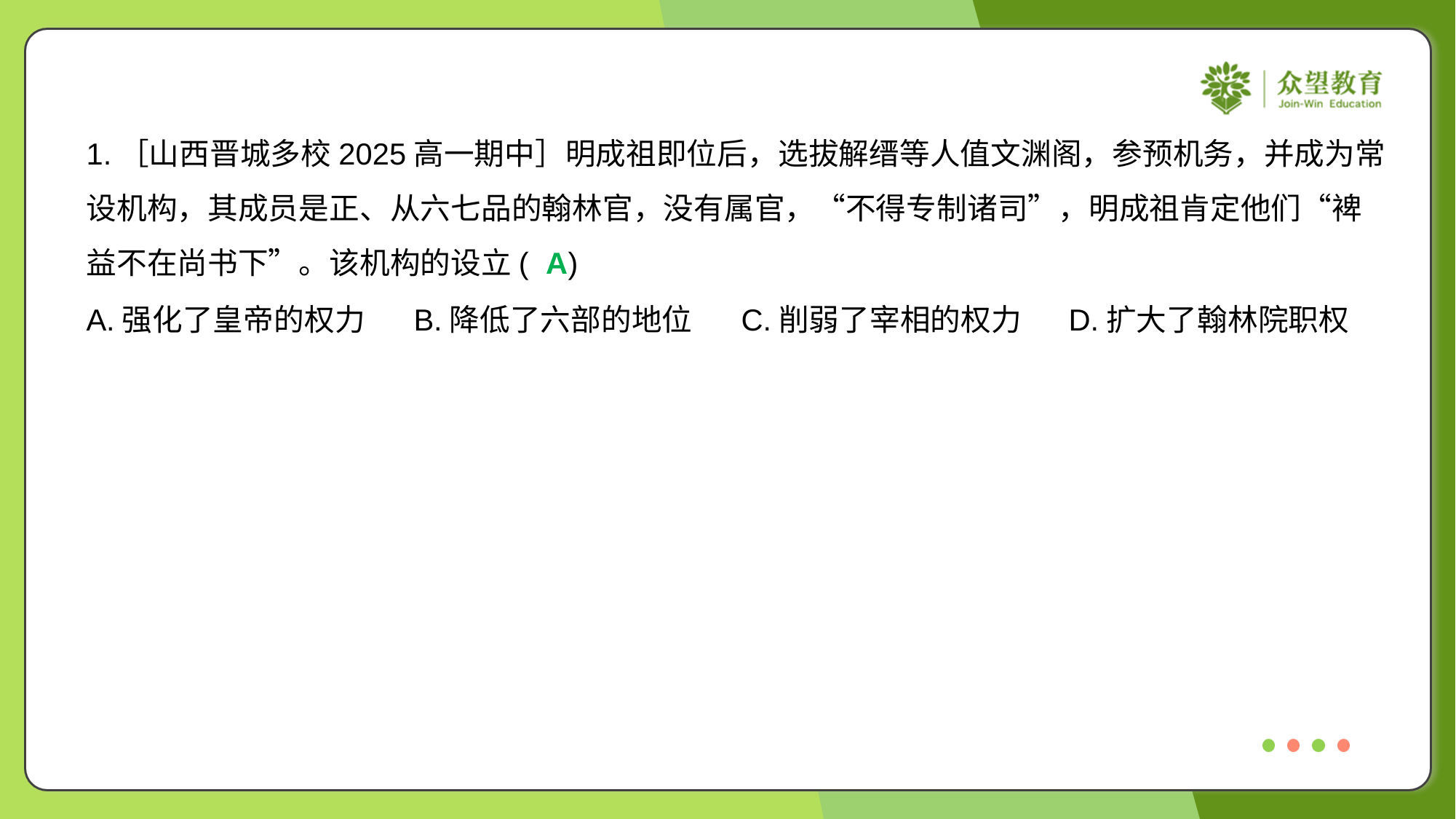

1.［山西晋城多校2025高一期中］明成祖即位后，选拔解缙等人值文渊阁，参预机务，并成为常
设机构，其成员是正、从六七品的翰林官，没有属官，“不得专制诸司”，明成祖肯定他们“裨
益不在尚书下”。该机构的设立(     )
A
A.强化了皇帝的权力	B.降低了六部的地位	C.削弱了宰相的权力	D.扩大了翰林院职权